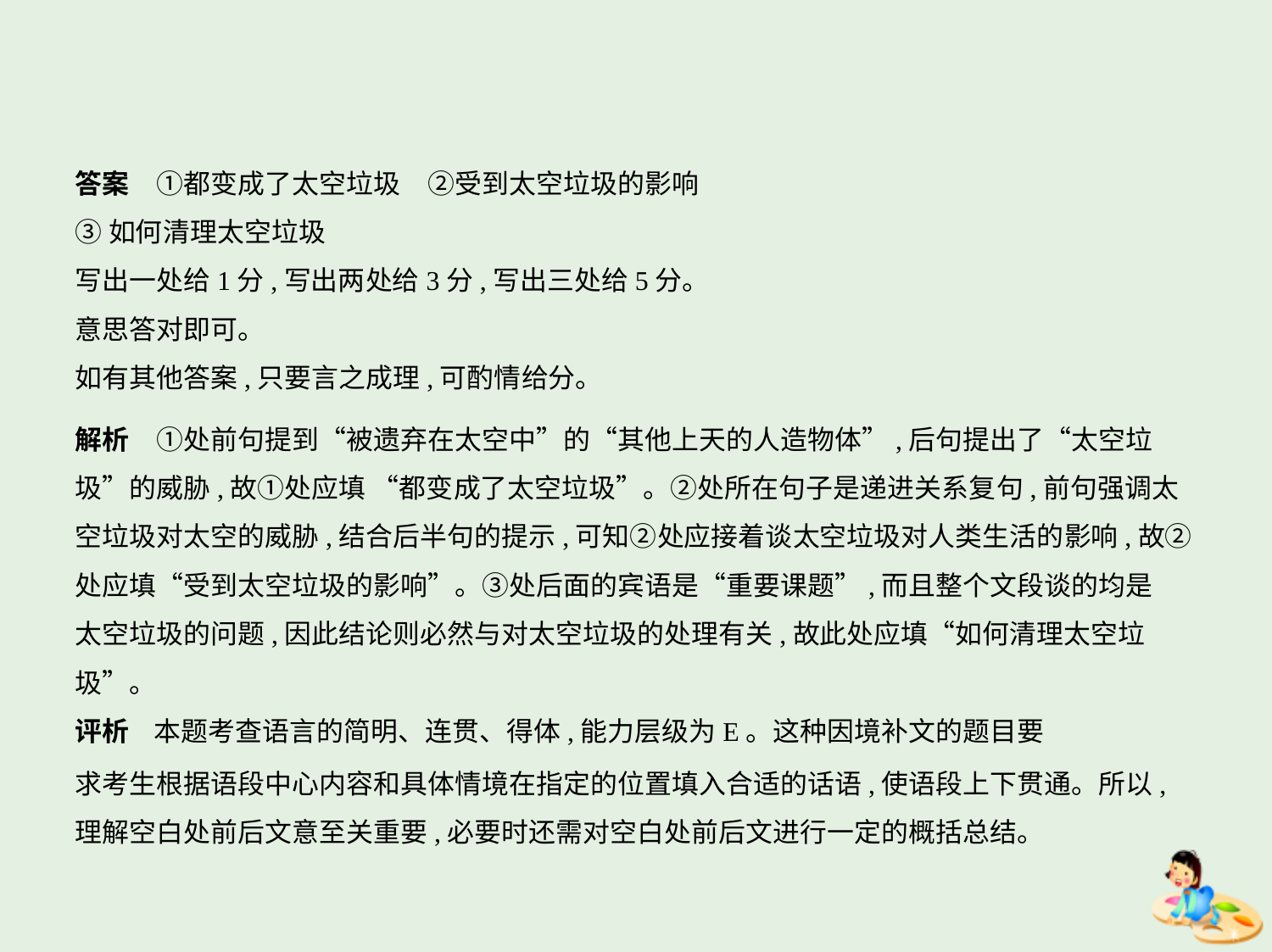

答案　①都变成了太空垃圾　②受到太空垃圾的影响
③如何清理太空垃圾
写出一处给1分,写出两处给3分,写出三处给5分。
意思答对即可。
如有其他答案,只要言之成理,可酌情给分。
解析　①处前句提到“被遗弃在太空中”的“其他上天的人造物体”,后句提出了“太空垃
圾”的威胁,故①处应填 “都变成了太空垃圾”。②处所在句子是递进关系复句,前句强调太
空垃圾对太空的威胁,结合后半句的提示,可知②处应接着谈太空垃圾对人类生活的影响,故②
处应填“受到太空垃圾的影响”。③处后面的宾语是“重要课题”,而且整个文段谈的均是
太空垃圾的问题,因此结论则必然与对太空垃圾的处理有关,故此处应填“如何清理太空垃圾”。
评析    本题考查语言的简明、连贯、得体,能力层级为E。这种因境补文的题目要
求考生根据语段中心内容和具体情境在指定的位置填入合适的话语,使语段上下贯通。所以,
理解空白处前后文意至关重要,必要时还需对空白处前后文进行一定的概括总结。